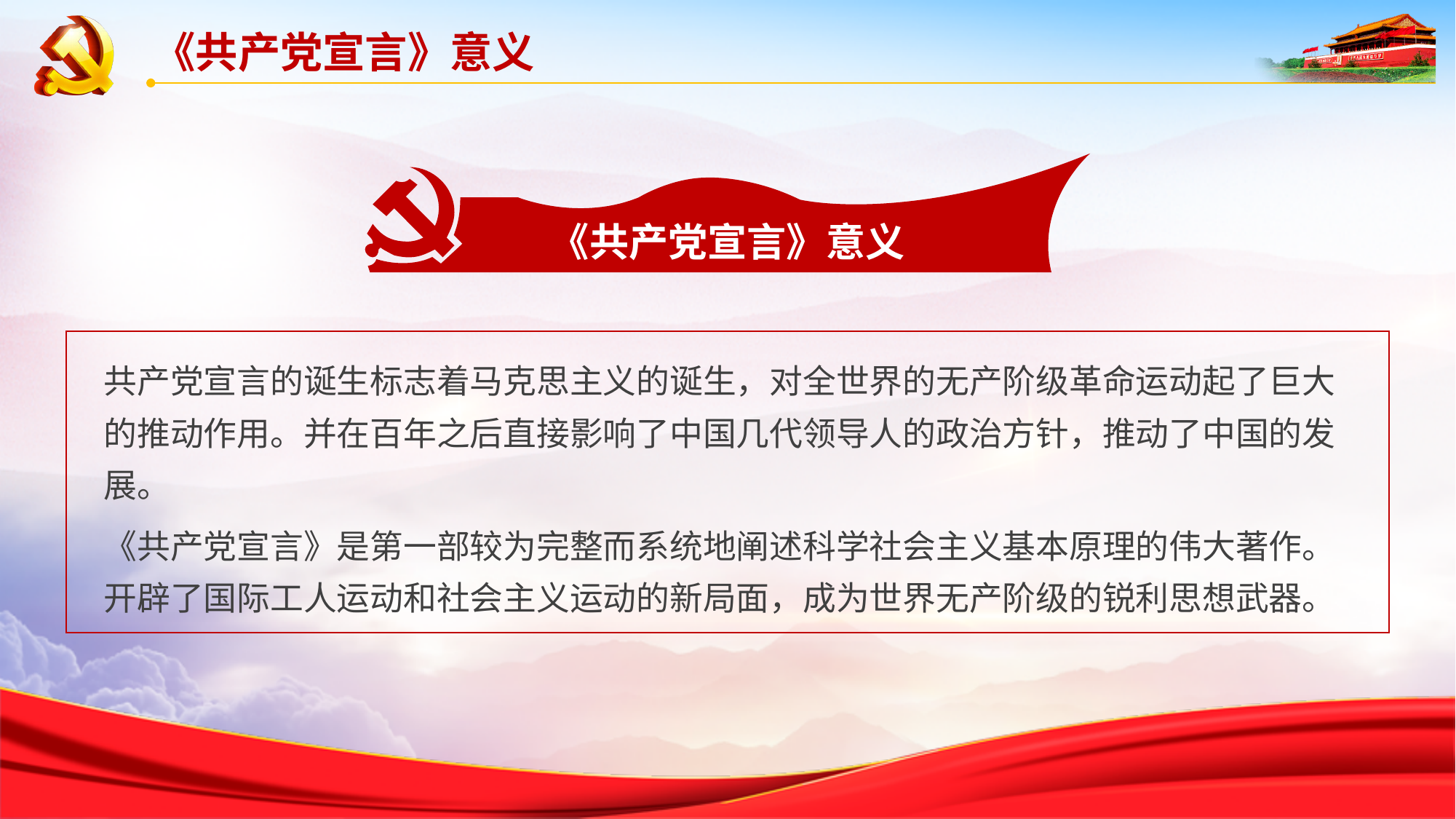

《共产党宣言》意义

《共产党宣言》意义

共产党宣言的诞生标志着马克思主义的诞生，对全世界的无产阶级革命运动起了巨大的推动作用。并在百年之后直接影响了中国几代领导人的政治方针，推动了中国的发展。
《共产党宣言》是第一部较为完整而系统地阐述科学社会主义基本原理的伟大著作。开辟了国际工人运动和社会主义运动的新局面，成为世界无产阶级的锐利思想武器。